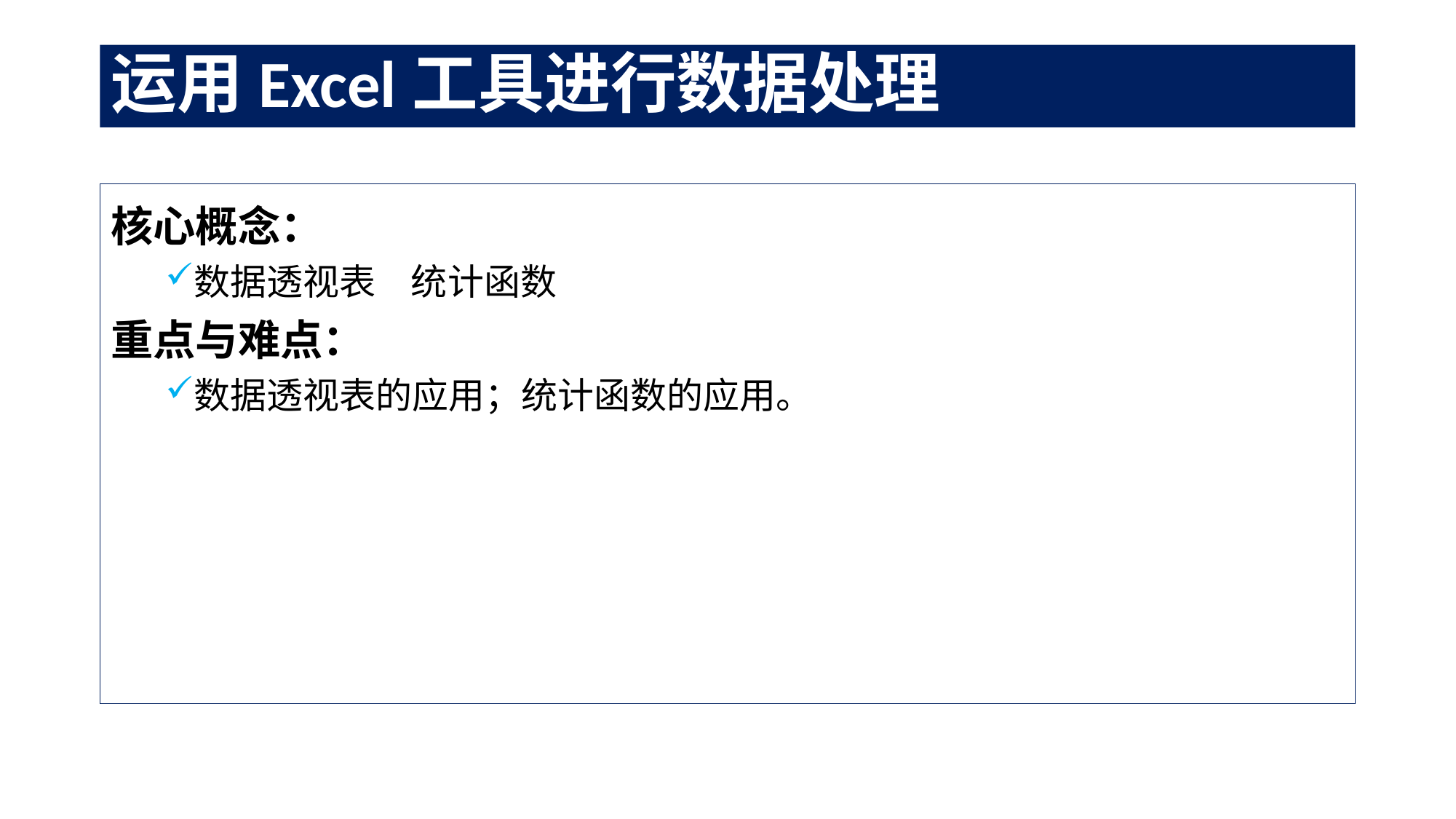

# 运用Excel工具进行数据处理
核心概念：
数据透视表	统计函数
重点与难点：
数据透视表的应用；统计函数的应用。